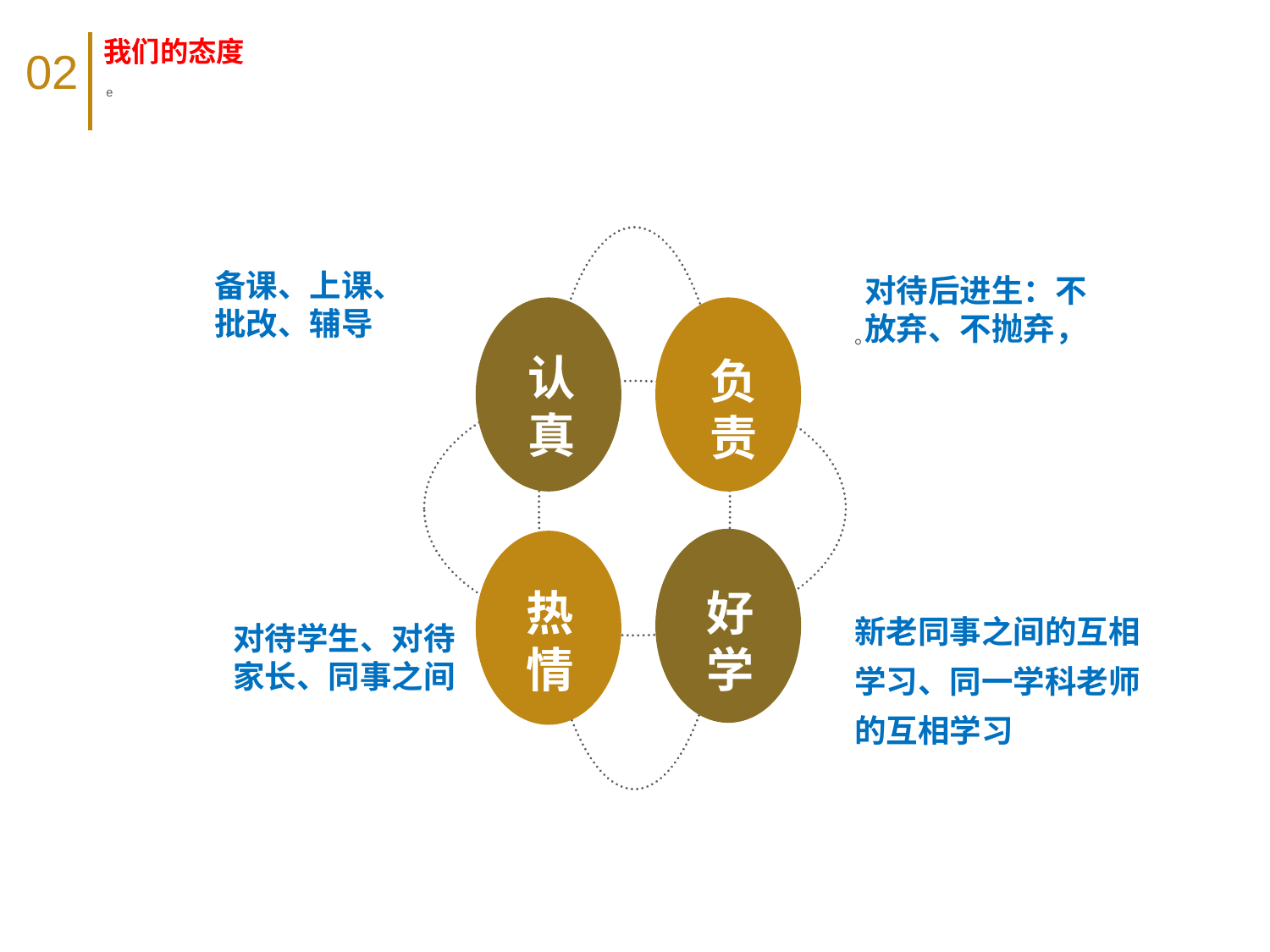

我们的态度

 e
02
备课、上课、批改、辅导
对待后进生：不放弃、不抛弃，

。
认真
负责

热情
好学
新老同事之间的互相学习、同一学科老师的互相学习
对待学生、对待家长、同事之间